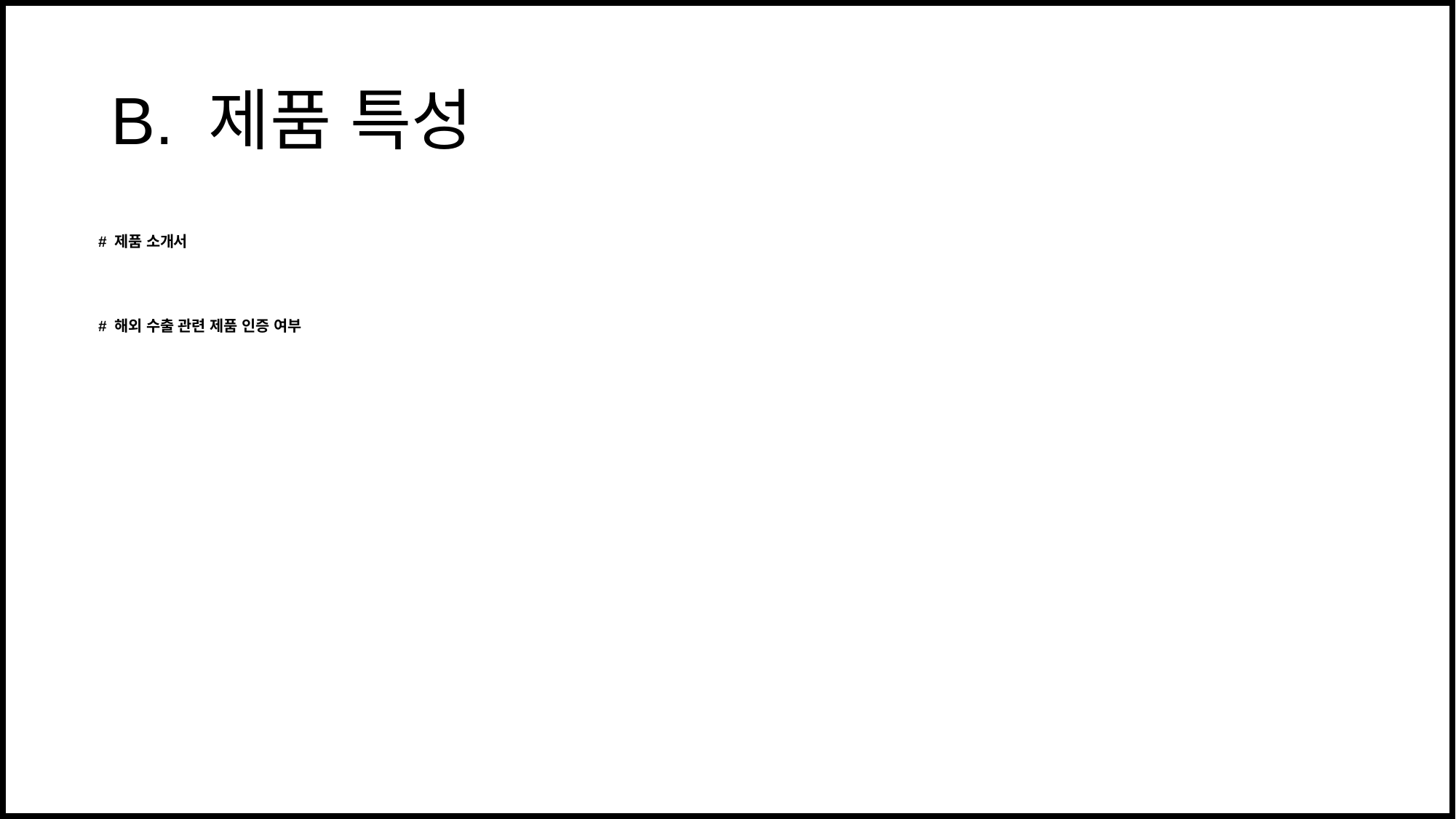

# B. 제품 특성
# 제품 소개서

# 해외 수출 관련 제품 인증 여부